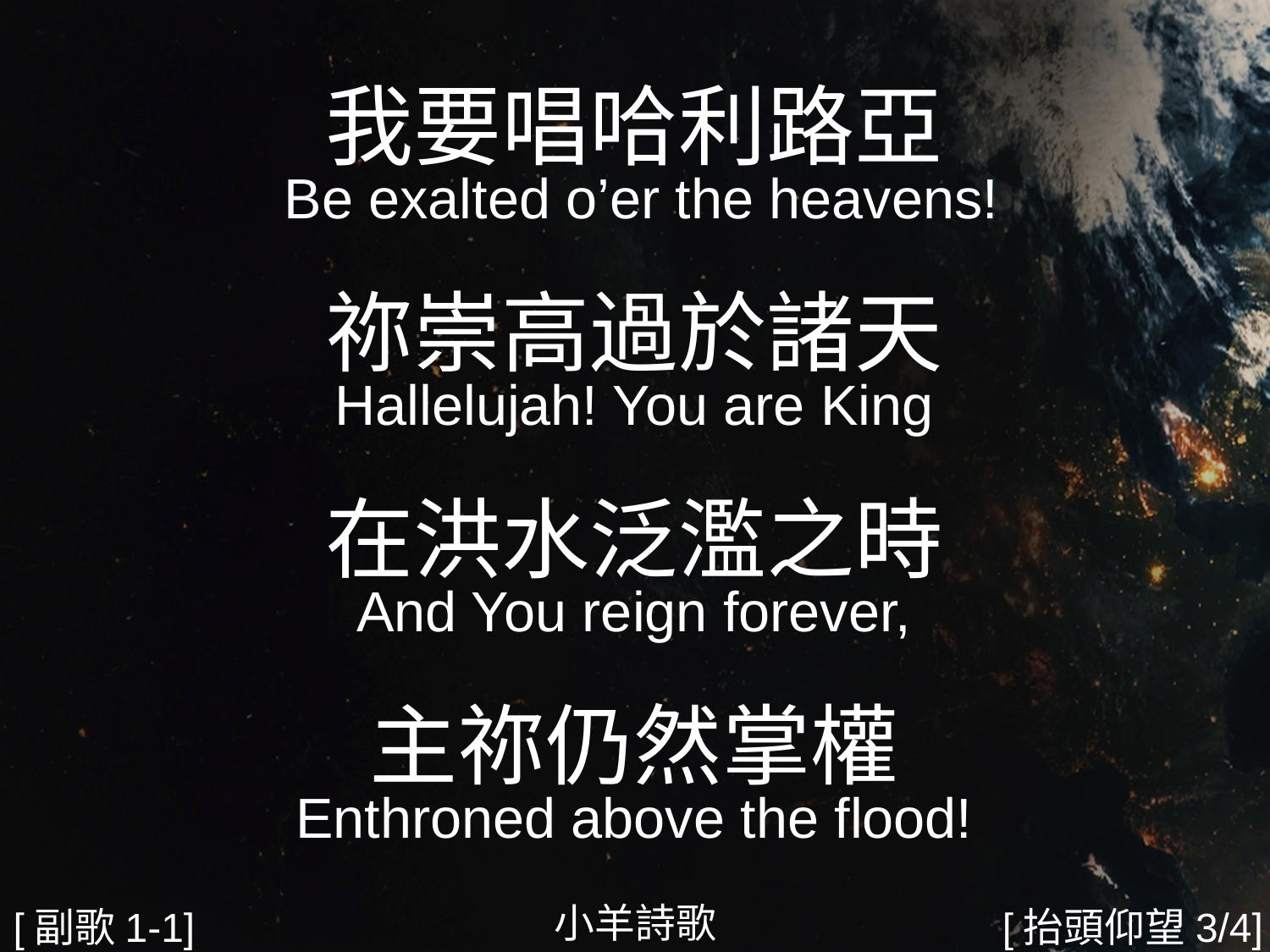

我要唱哈利路亞
 Be exalted o’er the heavens!

祢崇高過於諸天
Hallelujah! You are King

在洪水泛濫之時
And You reign forever,

主祢仍然掌權
Enthroned above the flood!

#

小羊詩歌
[副歌1-1]
[抬頭仰望3/4]